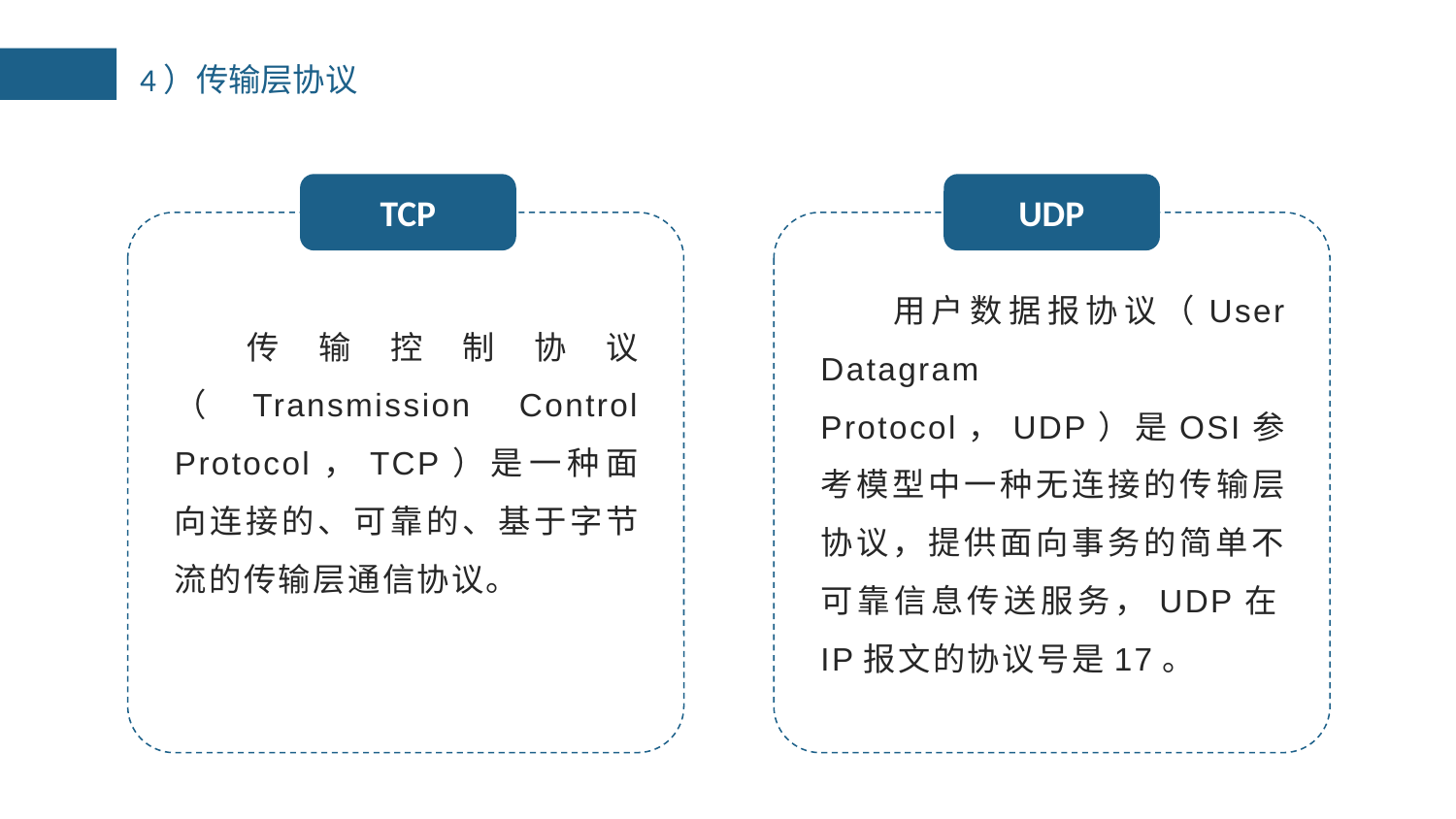

4）传输层协议
TCP
UDP

用户数据报协议（User Datagram Protocol，UDP）是OSI参考模型中一种无连接的传输层协议，提供面向事务的简单不可靠信息传送服务，UDP在IP报文的协议号是17。
传输控制协议（Transmission Control Protocol，TCP）是一种面向连接的、可靠的、基于字节流的传输层通信协议。